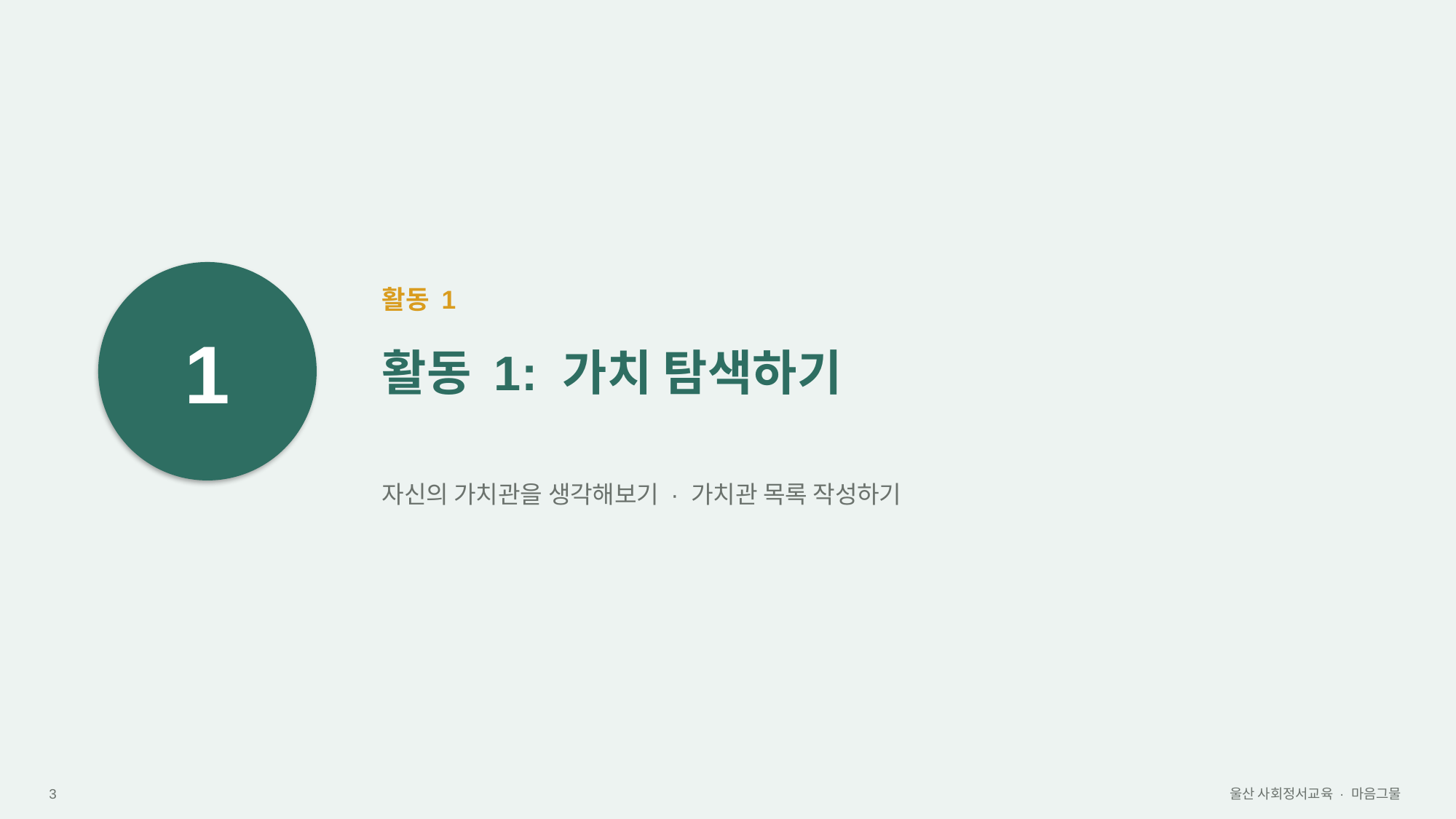

1
활동 1
활동 1: 가치 탐색하기
자신의 가치관을 생각해보기 · 가치관 목록 작성하기
3
울산 사회정서교육 · 마음그물